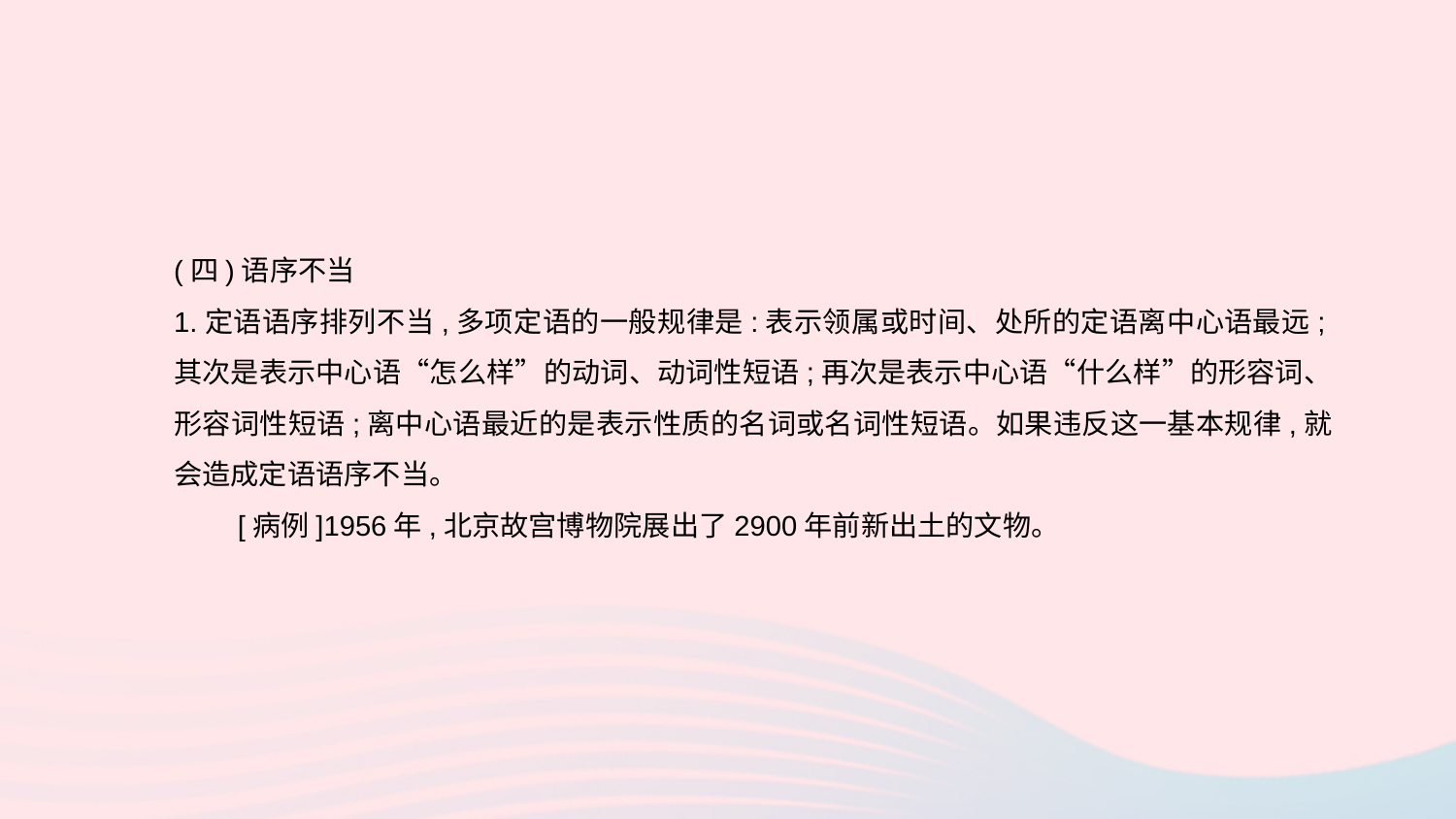

(四)语序不当
1.定语语序排列不当,多项定语的一般规律是:表示领属或时间、处所的定语离中心语最远;其次是表示中心语“怎么样”的动词、动词性短语;再次是表示中心语“什么样”的形容词、形容词性短语;离中心语最近的是表示性质的名词或名词性短语。如果违反这一基本规律,就会造成定语语序不当。
　　[病例]1956年,北京故宫博物院展出了2900年前新出土的文物。